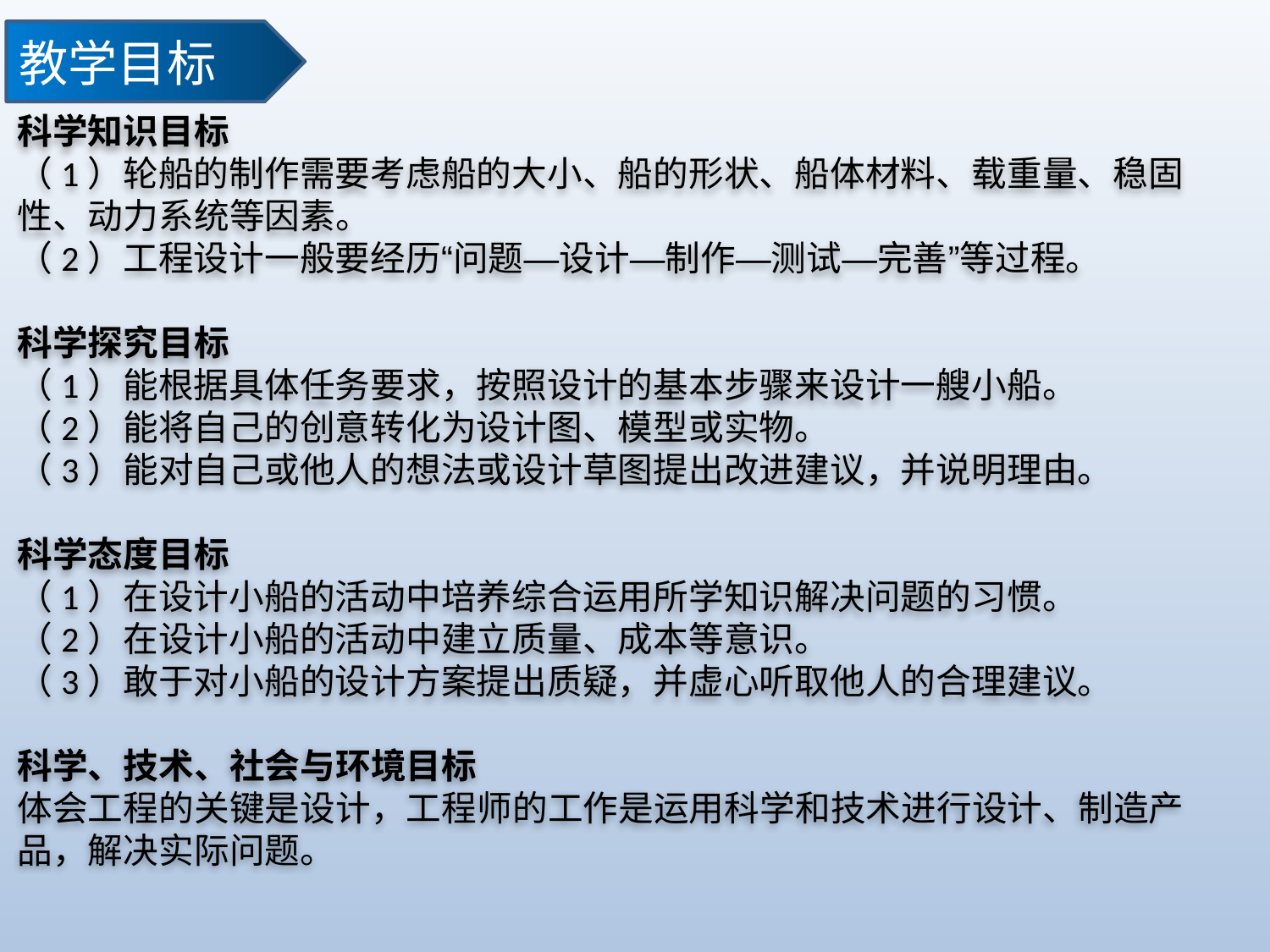

教学目标
科学知识目标
（1）轮船的制作需要考虑船的大小、船的形状、船体材料、载重量、稳固性、动力系统等因素。
（2）工程设计一般要经历“问题—设计—制作—测试—完善”等过程。

科学探究目标
（1）能根据具体任务要求，按照设计的基本步骤来设计一艘小船。
（2）能将自己的创意转化为设计图、模型或实物。
（3）能对自己或他人的想法或设计草图提出改进建议，并说明理由。

科学态度目标
（1）在设计小船的活动中培养综合运用所学知识解决问题的习惯。
（2）在设计小船的活动中建立质量、成本等意识。
（3）敢于对小船的设计方案提出质疑，并虚心听取他人的合理建议。

科学、技术、社会与环境目标
体会工程的关键是设计，工程师的工作是运用科学和技术进行设计、制造产品，解决实际问题。